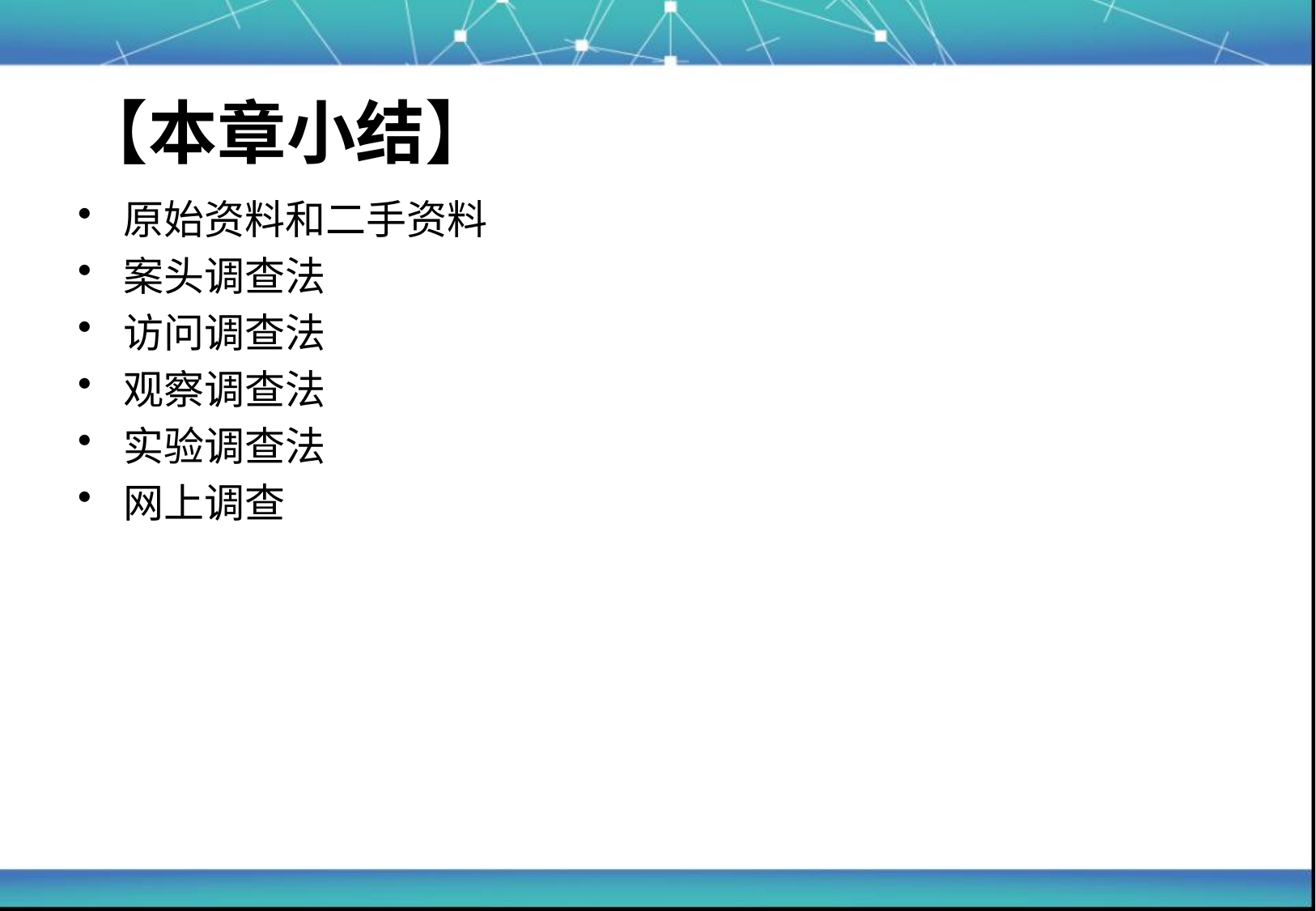

# 【本章小结】
原始资料和二手资料
案头调查法
访问调查法
观察调查法
实验调查法
网上调查